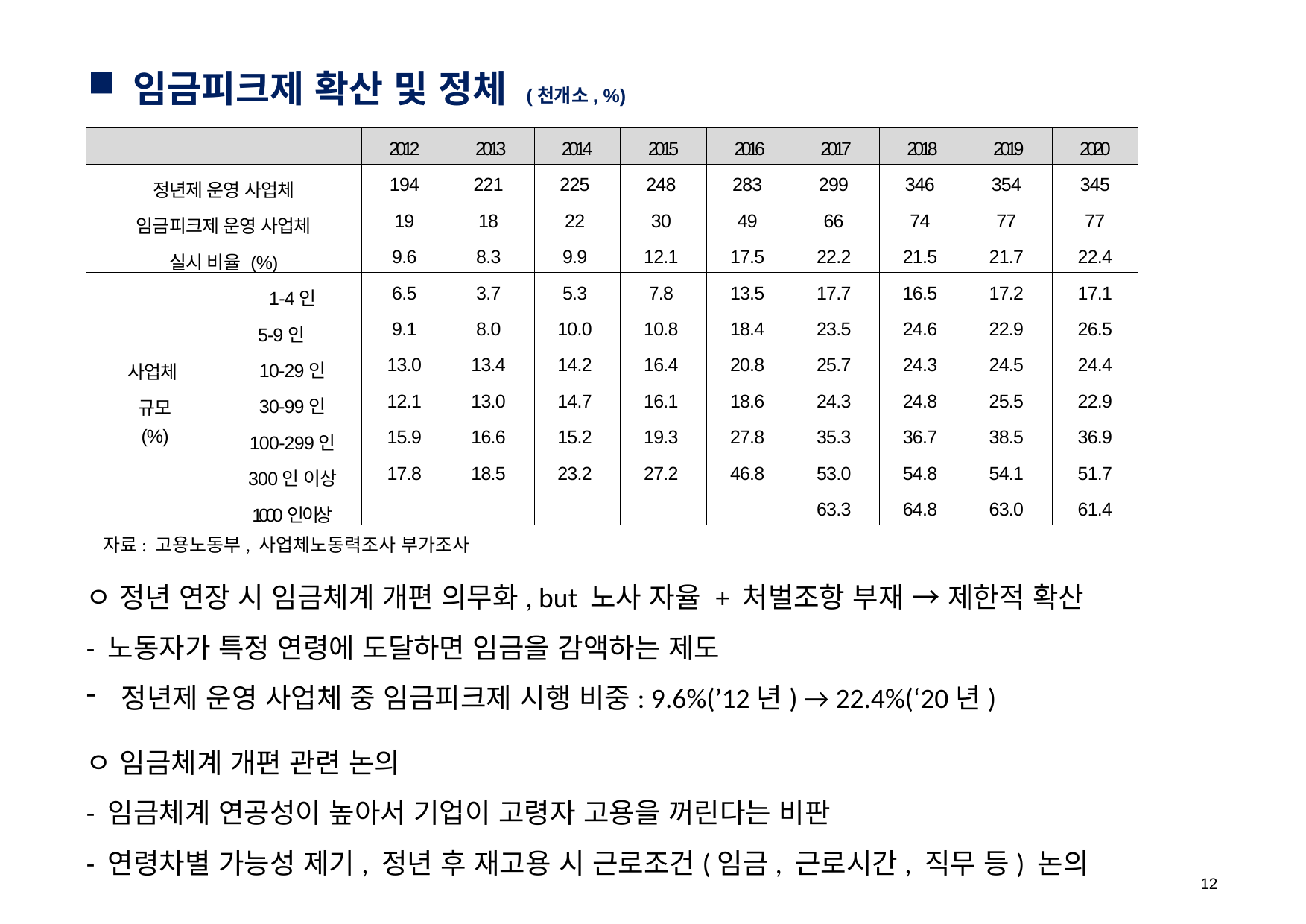

임금피크제 확산 및 정체 (천개소, %)
|  |  | 2012 | 2013 | 2014 | 2015 | 2016 | 2017 | 2018 | 2019 | 2020 |
| --- | --- | --- | --- | --- | --- | --- | --- | --- | --- | --- |
| 정년제 운영 사업체 |  | 194 | 221 | 225 | 248 | 283 | 299 | 346 | 354 | 345 |
| 임금피크제 운영 사업체 |  | 19 | 18 | 22 | 30 | 49 | 66 | 74 | 77 | 77 |
| 실시 비율 (%) |  | 9.6 | 8.3 | 9.9 | 12.1 | 17.5 | 22.2 | 21.5 | 21.7 | 22.4 |
| 사업체 규모 (%) | 1-4인 | 6.5 | 3.7 | 5.3 | 7.8 | 13.5 | 17.7 | 16.5 | 17.2 | 17.1 |
|  | 5-9인 | 9.1 | 8.0 | 10.0 | 10.8 | 18.4 | 23.5 | 24.6 | 22.9 | 26.5 |
|  | 10-29인 | 13.0 | 13.4 | 14.2 | 16.4 | 20.8 | 25.7 | 24.3 | 24.5 | 24.4 |
|  | 30-99인 | 12.1 | 13.0 | 14.7 | 16.1 | 18.6 | 24.3 | 24.8 | 25.5 | 22.9 |
|  | 100-299인 | 15.9 | 16.6 | 15.2 | 19.3 | 27.8 | 35.3 | 36.7 | 38.5 | 36.9 |
|  | 300인 이상 | 17.8 | 18.5 | 23.2 | 27.2 | 46.8 | 53.0 | 54.8 | 54.1 | 51.7 |
|  | 1000인 이상 |  |  |  |  |  | 63.3 | 64.8 | 63.0 | 61.4 |
자료: 고용노동부, 사업체노동력조사 부가조사
ㅇ 정년 연장 시 임금체계 개편 의무화, but 노사 자율 + 처벌조항 부재 → 제한적 확산
- 노동자가 특정 연령에 도달하면 임금을 감액하는 제도
정년제 운영 사업체 중 임금피크제 시행 비중: 9.6%(’12년) → 22.4%(‘20년)

ㅇ 임금체계 개편 관련 논의
- 임금체계 연공성이 높아서 기업이 고령자 고용을 꺼린다는 비판
- 연령차별 가능성 제기, 정년 후 재고용 시 근로조건(임금, 근로시간, 직무 등) 논의
12